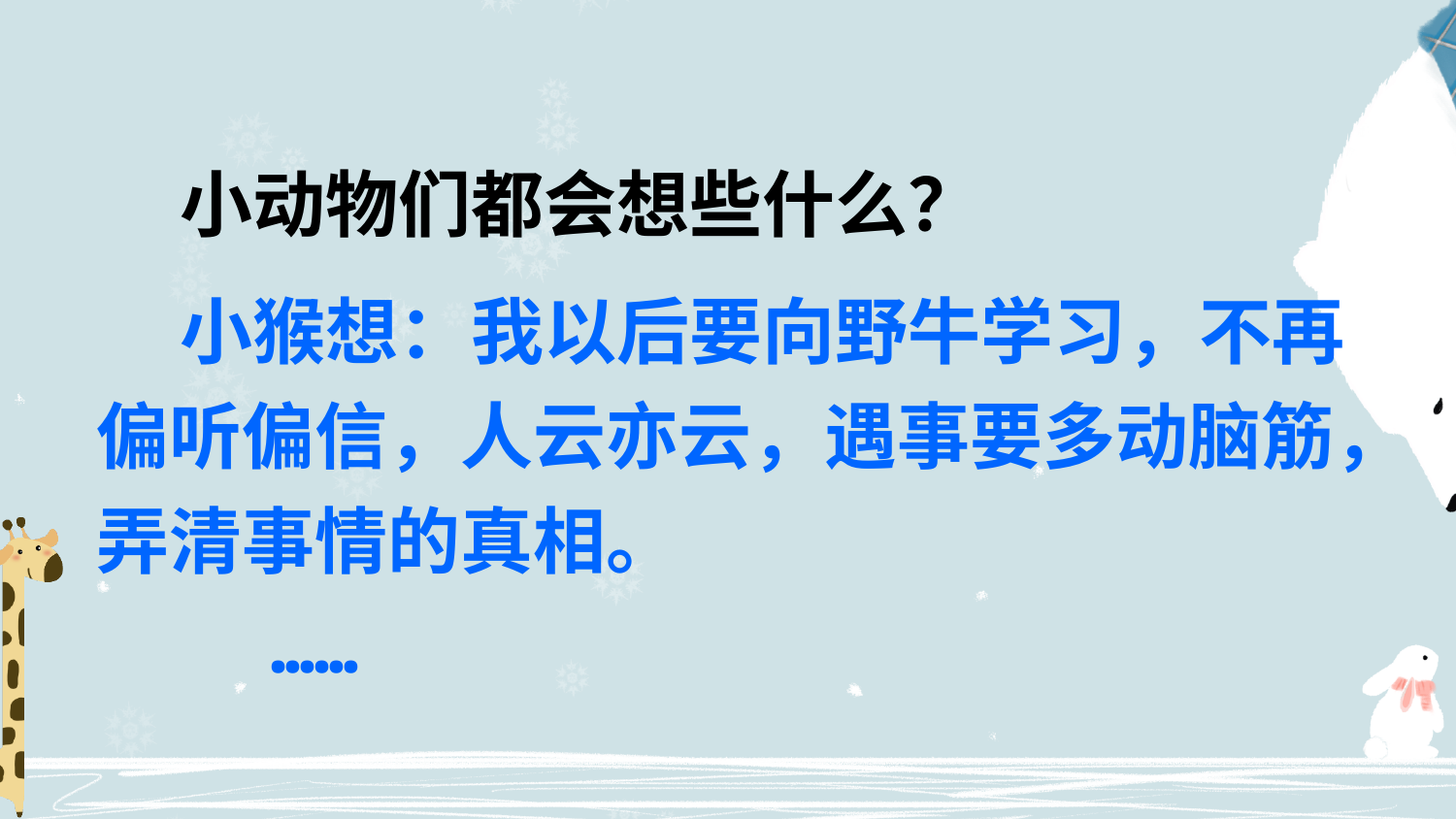

小动物们都会想些什么？
    小猴想：我以后要向野牛学习，不再偏听偏信，人云亦云，遇事要多动脑筋，弄清事情的真相。
    ……